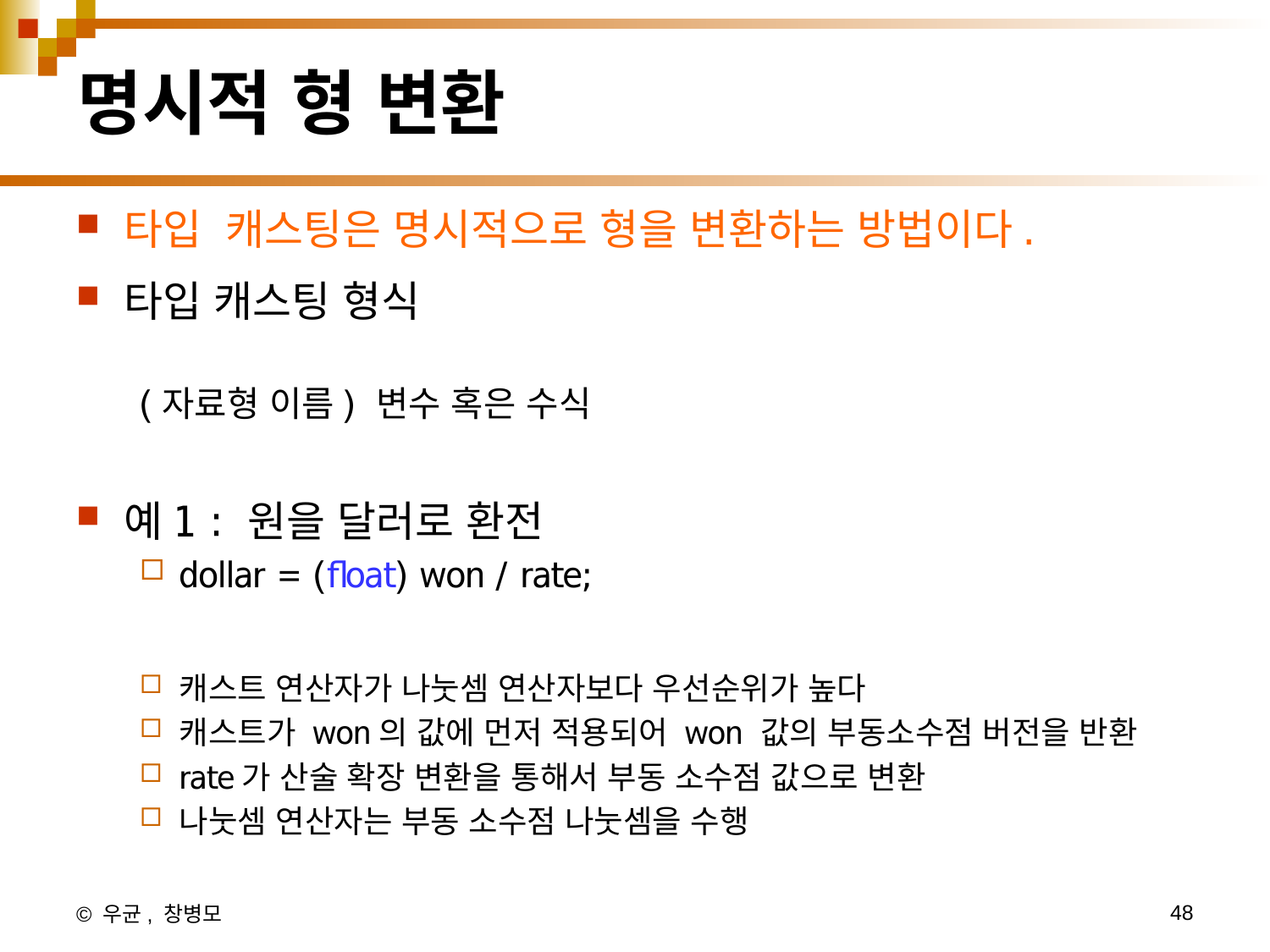

# 명시적 형 변환
타입  캐스팅은 명시적으로 형을 변환하는 방법이다.
타입 캐스팅 형식

(자료형 이름) 변수 혹은 수식

예1 : 원을 달러로 환전
dollar = (float) won / rate;

캐스트 연산자가 나눗셈 연산자보다 우선순위가 높다
캐스트가 won의 값에 먼저 적용되어 won 값의 부동소수점 버전을 반환
rate가 산술 확장 변환을 통해서 부동 소수점 값으로 변환
나눗셈 연산자는 부동 소수점 나눗셈을 수행
© 우균, 창병모
48